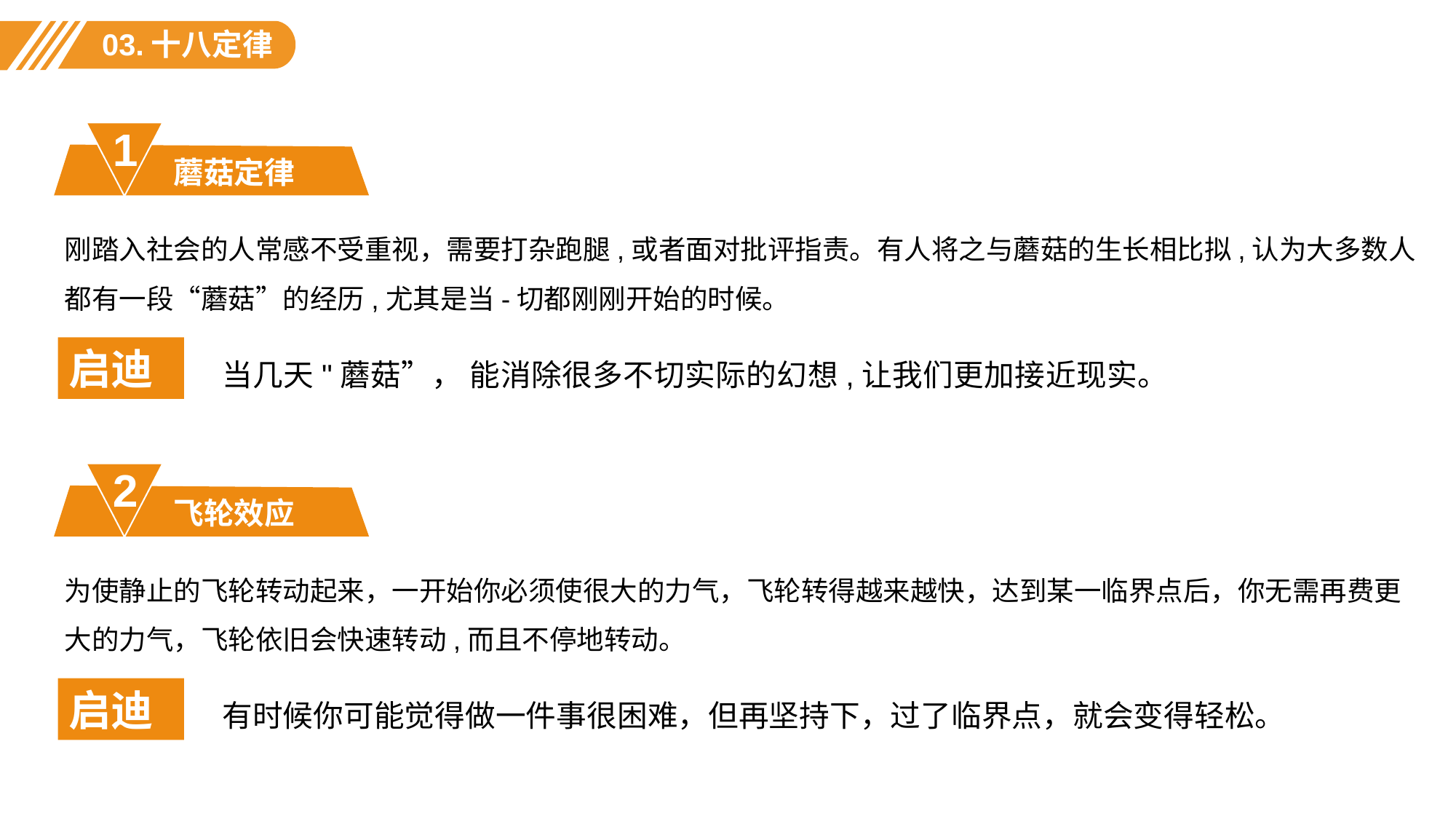

03.十八定律

1

蘑菇定律
刚踏入社会的人常感不受重视，需要打杂跑腿,或者面对批评指责。有人将之与蘑菇的生长相比拟,认为大多数人都有一段“蘑菇”的经历,尤其是当-切都刚刚开始的时候。
当几天"蘑菇”， 能消除很多不切实际的幻想,让我们更加接近现实。
启迪
2

飞轮效应
为使静止的飞轮转动起来，一开始你必须使很大的力气，飞轮转得越来越快，达到某一临界点后，你无需再费更大的力气，飞轮依旧会快速转动,而且不停地转动。
有时候你可能觉得做一件事很困难，但再坚持下，过了临界点，就会变得轻松。
启迪